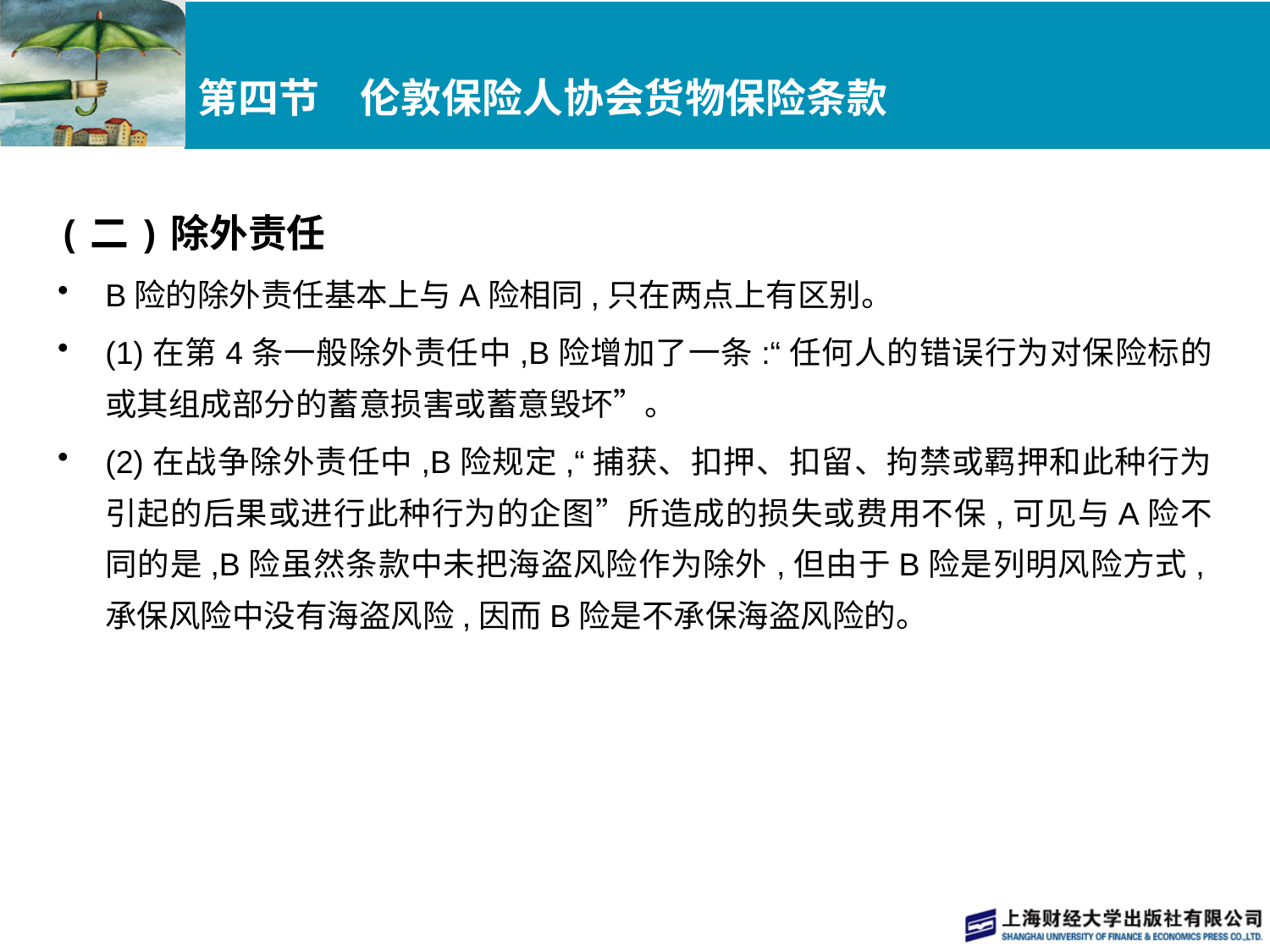

# 第四节　伦敦保险人协会货物保险条款
(二)除外责任
B险的除外责任基本上与A险相同,只在两点上有区别。
(1)在第4条一般除外责任中,B险增加了一条:“任何人的错误行为对保险标的或其组成部分的蓄意损害或蓄意毁坏”。
(2)在战争除外责任中,B险规定,“捕获、扣押、扣留、拘禁或羁押和此种行为引起的后果或进行此种行为的企图”所造成的损失或费用不保,可见与A险不同的是,B险虽然条款中未把海盗风险作为除外,但由于B险是列明风险方式,承保风险中没有海盗风险,因而B险是不承保海盗风险的。